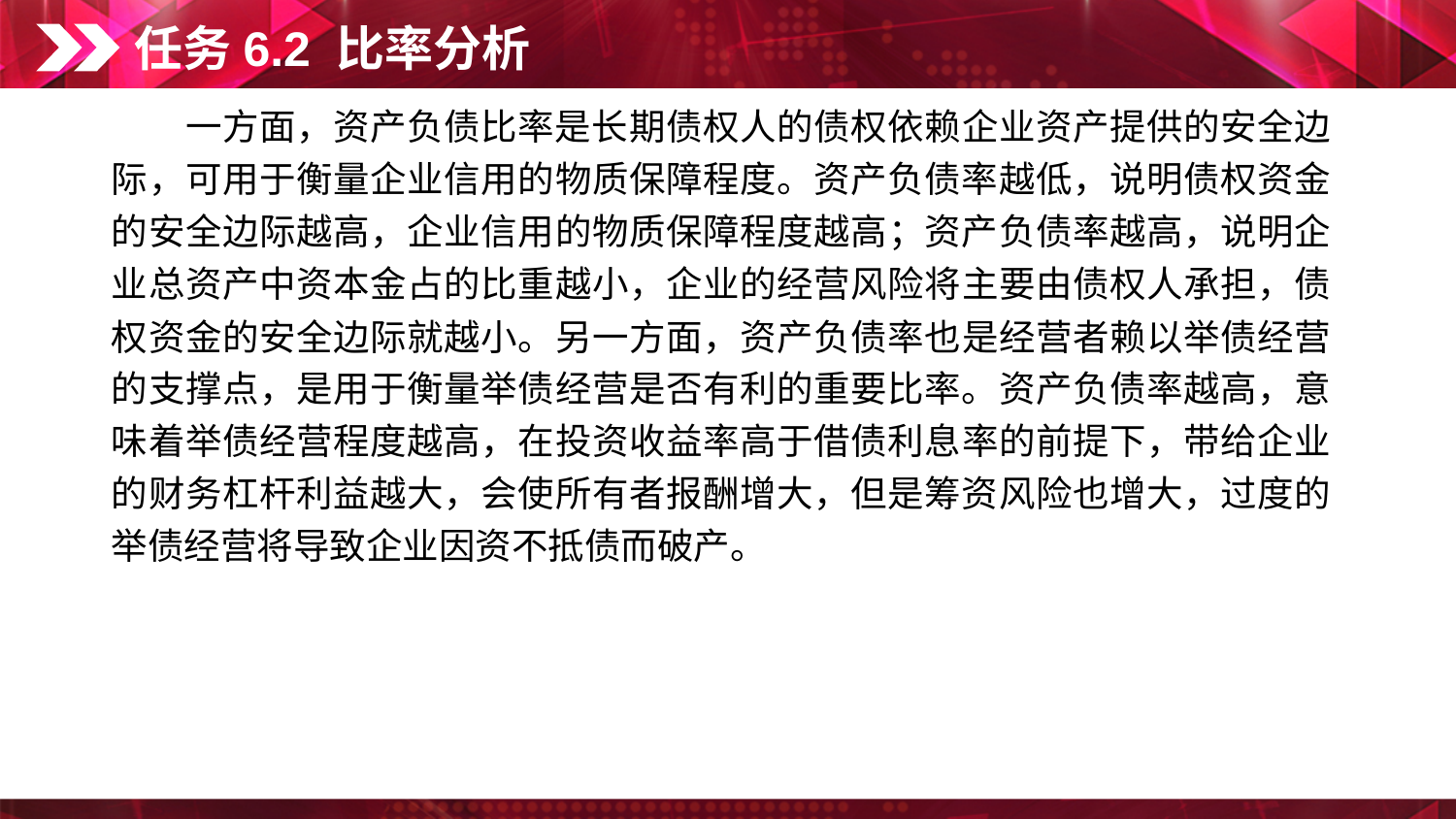

任务6.2 比率分析

　　一方面，资产负债比率是长期债权人的债权依赖企业资产提供的安全边际，可用于衡量企业信用的物质保障程度。资产负债率越低，说明债权资金的安全边际越高，企业信用的物质保障程度越高；资产负债率越高，说明企业总资产中资本金占的比重越小，企业的经营风险将主要由债权人承担，债权资金的安全边际就越小。另一方面，资产负债率也是经营者赖以举债经营的支撑点，是用于衡量举债经营是否有利的重要比率。资产负债率越高，意味着举债经营程度越高，在投资收益率高于借债利息率的前提下，带给企业的财务杠杆利益越大，会使所有者报酬增大，但是筹资风险也增大，过度的举债经营将导致企业因资不抵债而破产。